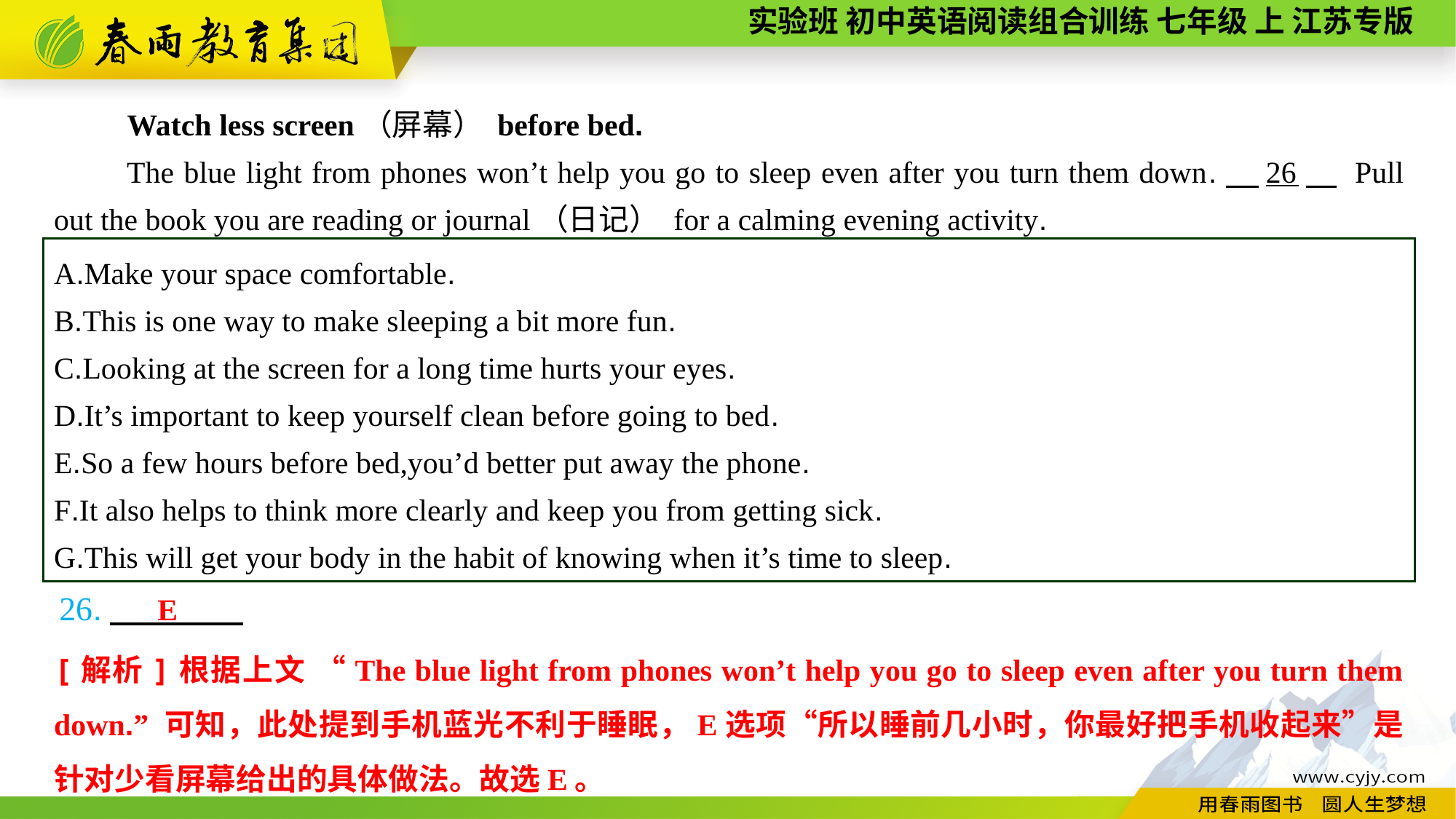

Watch less screen（屏幕） before bed.
The blue light from phones won’t help you go to sleep even after you turn them down.　26　 Pull out the book you are reading or journal（日记） for a calming evening activity.
A.Make your space comfortable.
B.This is one way to make sleeping a bit more fun.
C.Looking at the screen for a long time hurts your eyes.
D.It’s important to keep yourself clean before going to bed.
E.So a few hours before bed,you’d better put away the phone.
F.It also helps to think more clearly and keep you from getting sick.
G.This will get your body in the habit of knowing when it’s time to sleep.

26.
E
[解析]根据上文 “The blue light from phones won’t help you go to sleep even after you turn them down.” 可知，此处提到手机蓝光不利于睡眠，E选项“所以睡前几小时，你最好把手机收起来”是针对少看屏幕给出的具体做法。故选E。